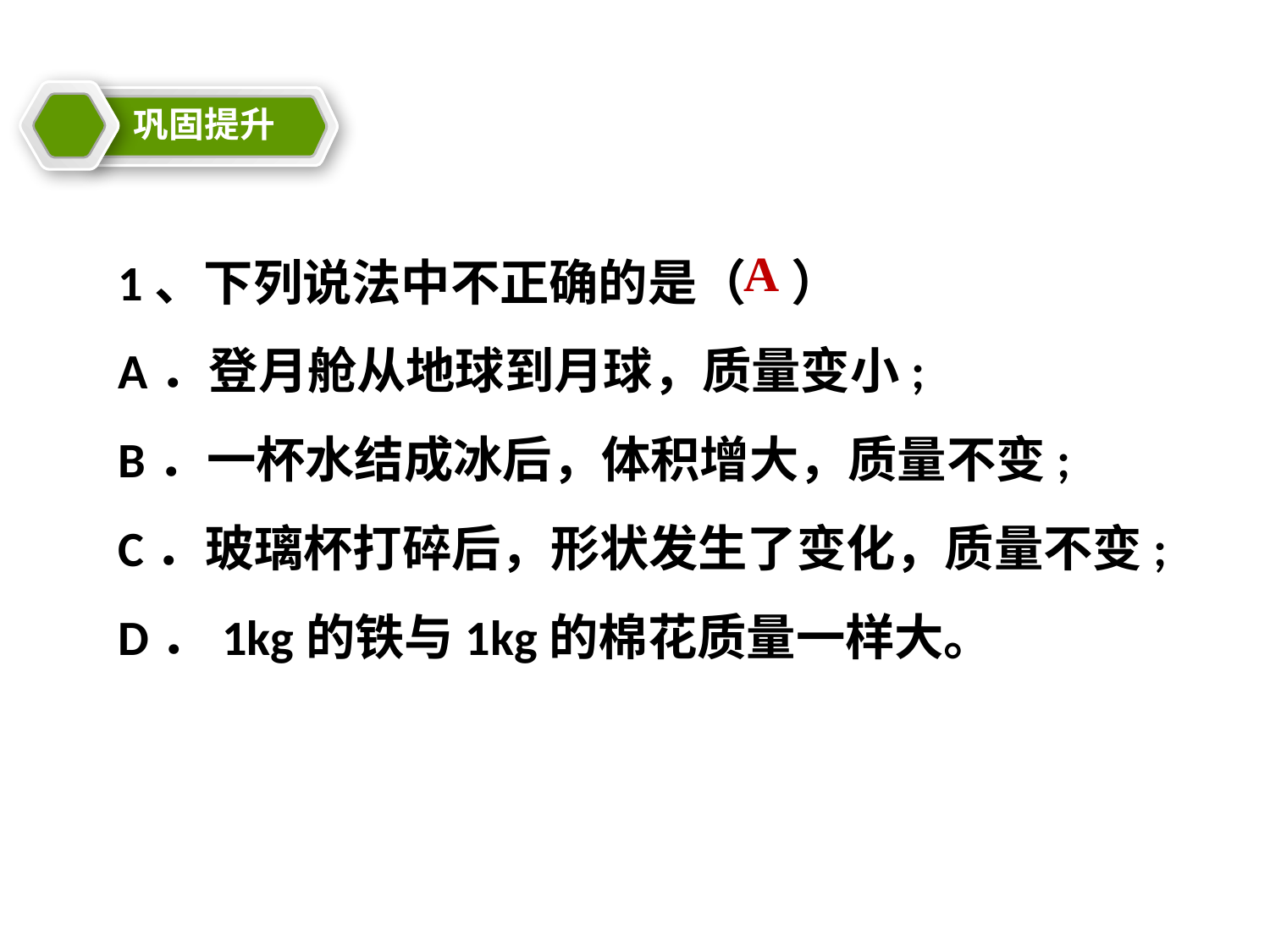

巩固提升
教学目标
1、下列说法中不正确的是（    ）
A．登月舱从地球到月球，质量变小;
B．一杯水结成冰后，体积增大，质量不变;
C．玻璃杯打碎后，形状发生了变化，质量不变;
D．1kg的铁与1kg的棉花质量一样大。
A